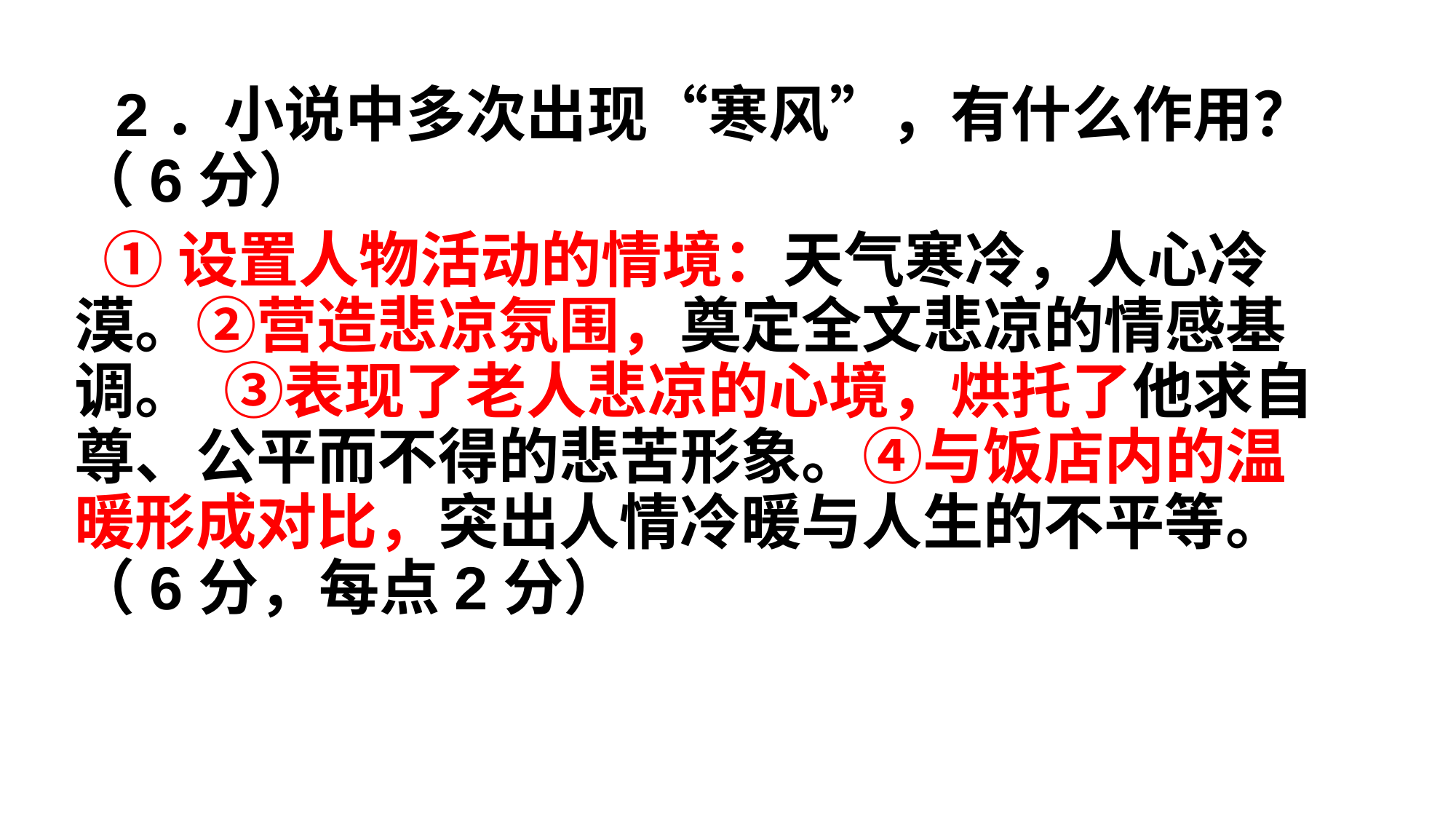

2．小说中多次出现“寒风”，有什么作用？（6分）
    ①设置人物活动的情境：天气寒冷，人心冷漠。②营造悲凉氛围，奠定全文悲凉的情感基调。  ③表现了老人悲凉的心境，烘托了他求自尊、公平而不得的悲苦形象。④与饭店内的温暖形成对比，突出人情冷暖与人生的不平等。（6分，每点2分）